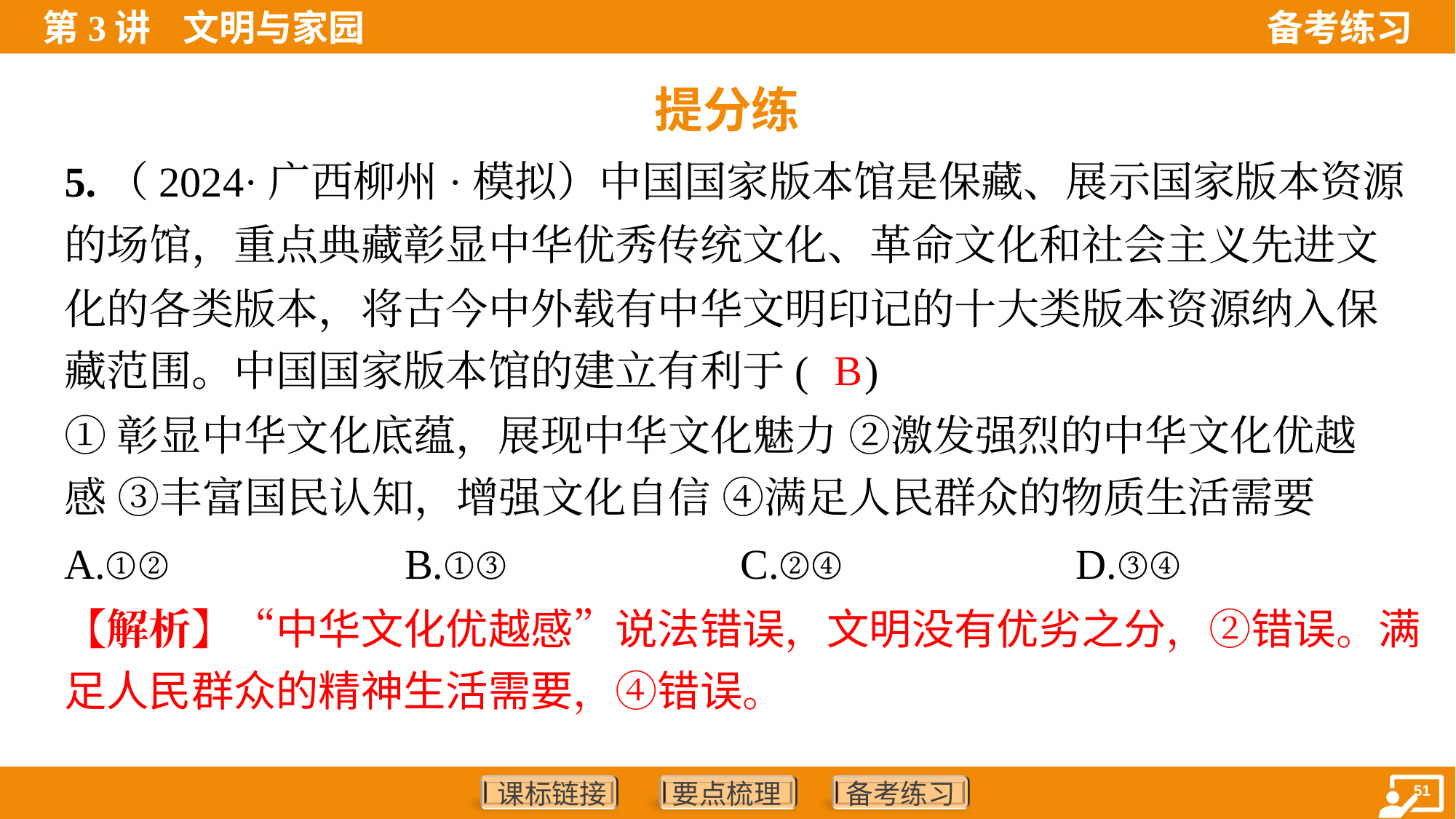

提分练
5.（2024·广西柳州·模拟）中国国家版本馆是保藏、展示国家版本资源
的场馆，重点典藏彰显中华优秀传统文化、革命文化和社会主义先进文
化的各类版本，将古今中外载有中华文明印记的十大类版本资源纳入保
藏范围。中国国家版本馆的建立有利于(     )
B
①彰显中华文化底蕴，展现中华文化魅力 ②激发强烈的中华文化优越
感 ③丰富国民认知，增强文化自信 ④满足人民群众的物质生活需要
A.①②	B.①③	C.②④	D.③④
【解析】“中华文化优越感”说法错误，文明没有优劣之分，②错误。满
足人民群众的精神生活需要，④错误。